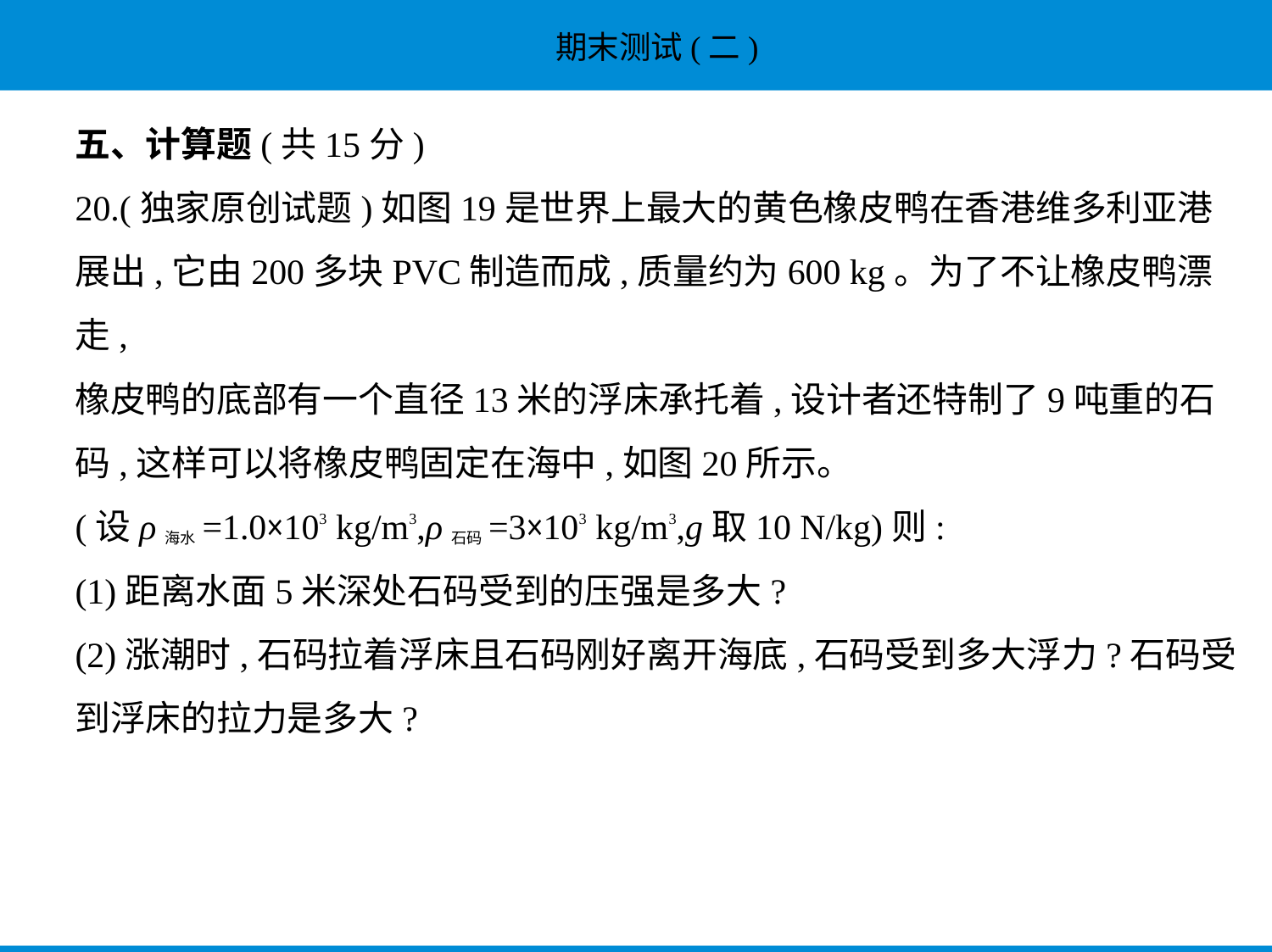

五、计算题(共15分)
20.(独家原创试题)如图19是世界上最大的黄色橡皮鸭在香港维多利亚港
展出,它由200多块PVC制造而成,质量约为600 kg。为了不让橡皮鸭漂走,
橡皮鸭的底部有一个直径13米的浮床承托着,设计者还特制了9吨重的石
码,这样可以将橡皮鸭固定在海中,如图20所示。
(设ρ海水=1.0×103 kg/m3,ρ石码=3×103 kg/m3,g取10 N/kg)则:
(1)距离水面5米深处石码受到的压强是多大?
(2)涨潮时,石码拉着浮床且石码刚好离开海底,石码受到多大浮力?石码受
到浮床的拉力是多大?